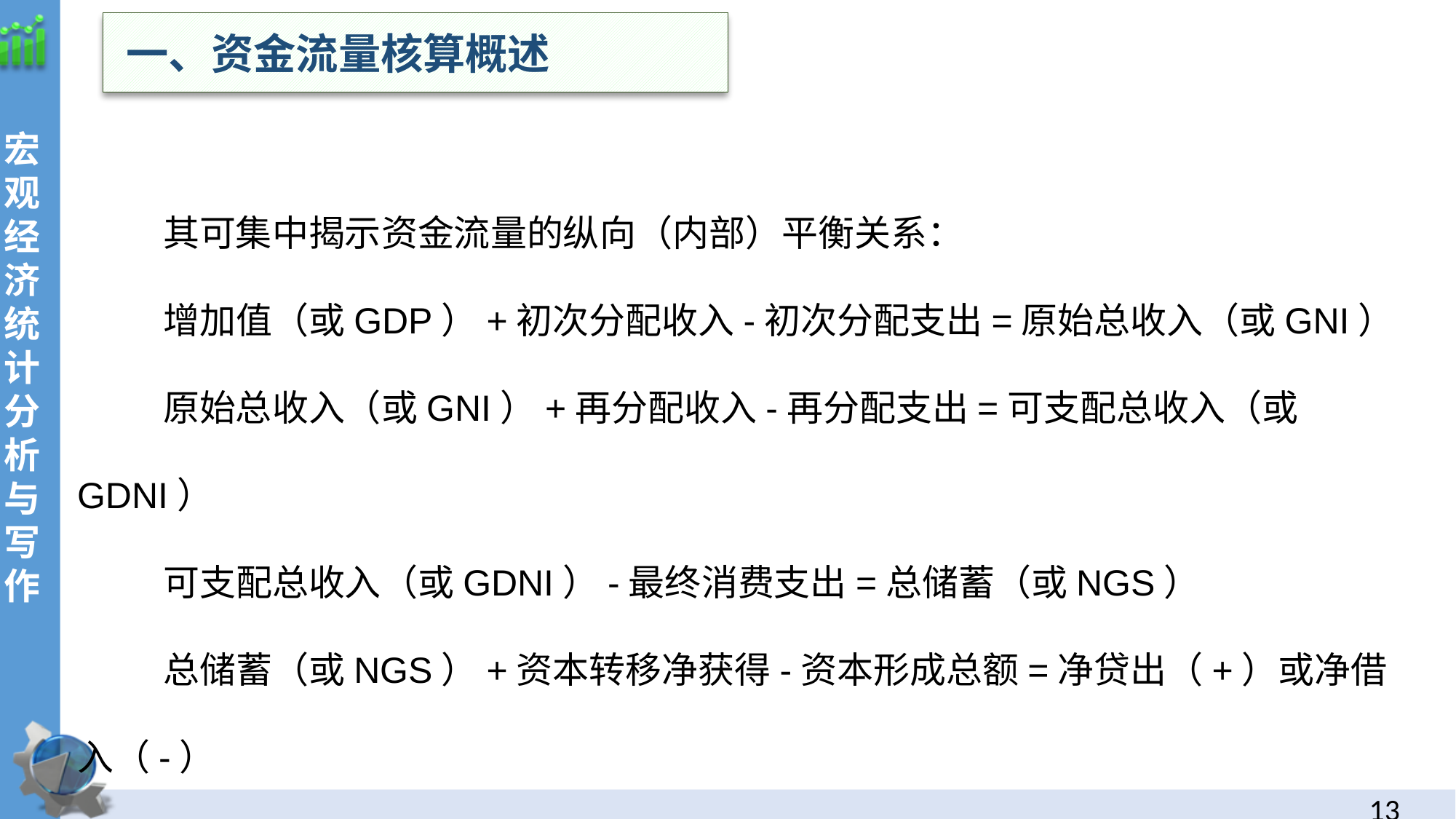

一、资金流量核算概述
其可集中揭示资金流量的纵向（内部）平衡关系：
增加值（或GDP）+初次分配收入-初次分配支出=原始总收入（或GNI）
原始总收入（或GNI）+再分配收入-再分配支出=可支配总收入（或GDNI）
可支配总收入（或GDNI）-最终消费支出=总储蓄（或NGS）
总储蓄（或NGS）+资本转移净获得-资本形成总额=净贷出（+）或净借入（-）
13